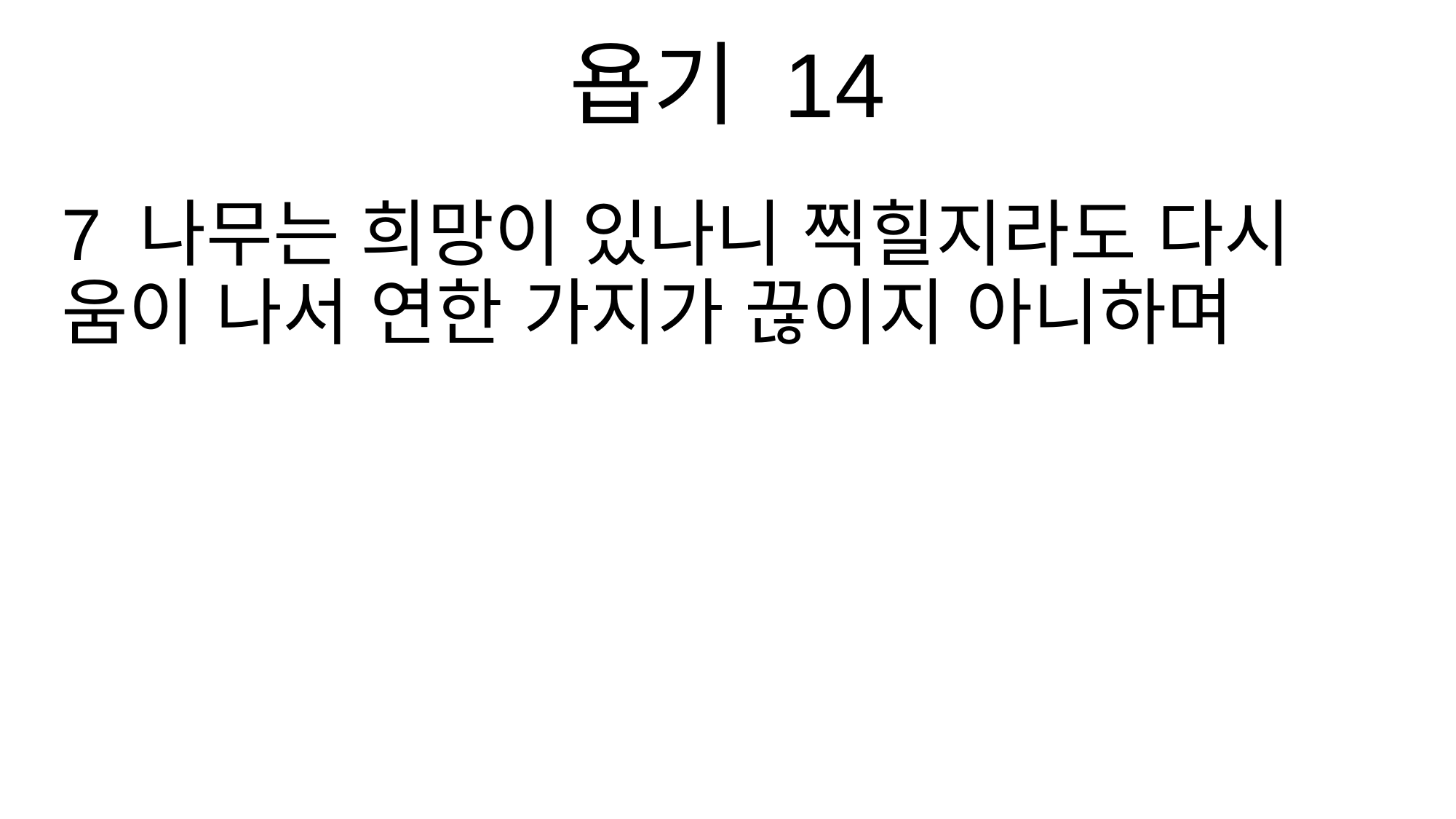

욥기 14
7 나무는 희망이 있나니 찍힐지라도 다시 움이 나서 연한 가지가 끊이지 아니하며